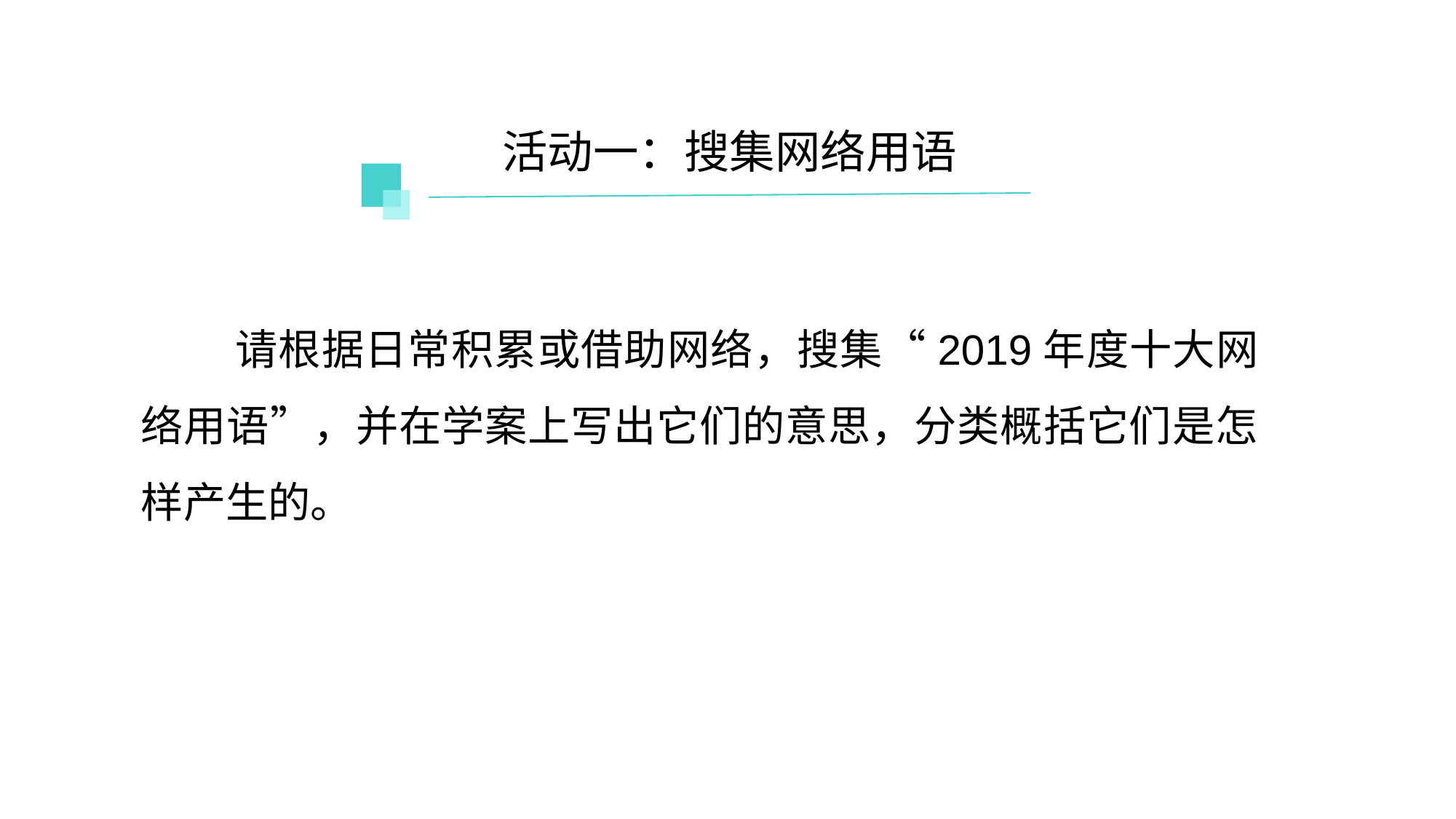

活动一：搜集网络用语

        请根据日常积累或借助网络，搜集“2019年度十大网络用语”，并在学案上写出它们的意思，分类概括它们是怎样产生的。